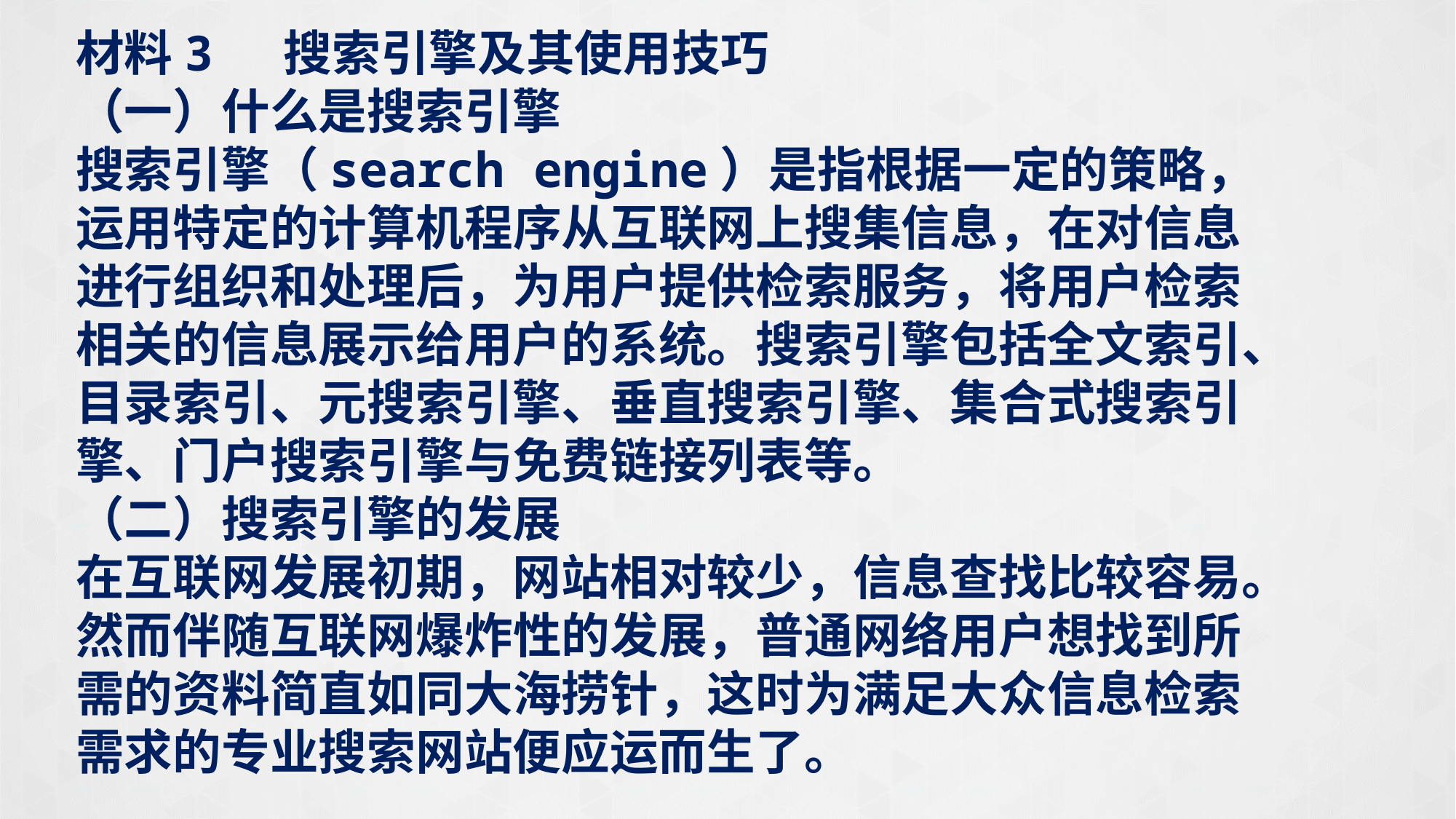

材料3  搜索引擎及其使用技巧
（一）什么是搜索引擎
搜索引擎（search engine）是指根据一定的策略，运用特定的计算机程序从互联网上搜集信息，在对信息进行组织和处理后，为用户提供检索服务，将用户检索相关的信息展示给用户的系统。搜索引擎包括全文索引、目录索引、元搜索引擎、垂直搜索引擎、集合式搜索引擎、门户搜索引擎与免费链接列表等。
（二）搜索引擎的发展
在互联网发展初期，网站相对较少，信息查找比较容易。然而伴随互联网爆炸性的发展，普通网络用户想找到所需的资料简直如同大海捞针，这时为满足大众信息检索需求的专业搜索网站便应运而生了。